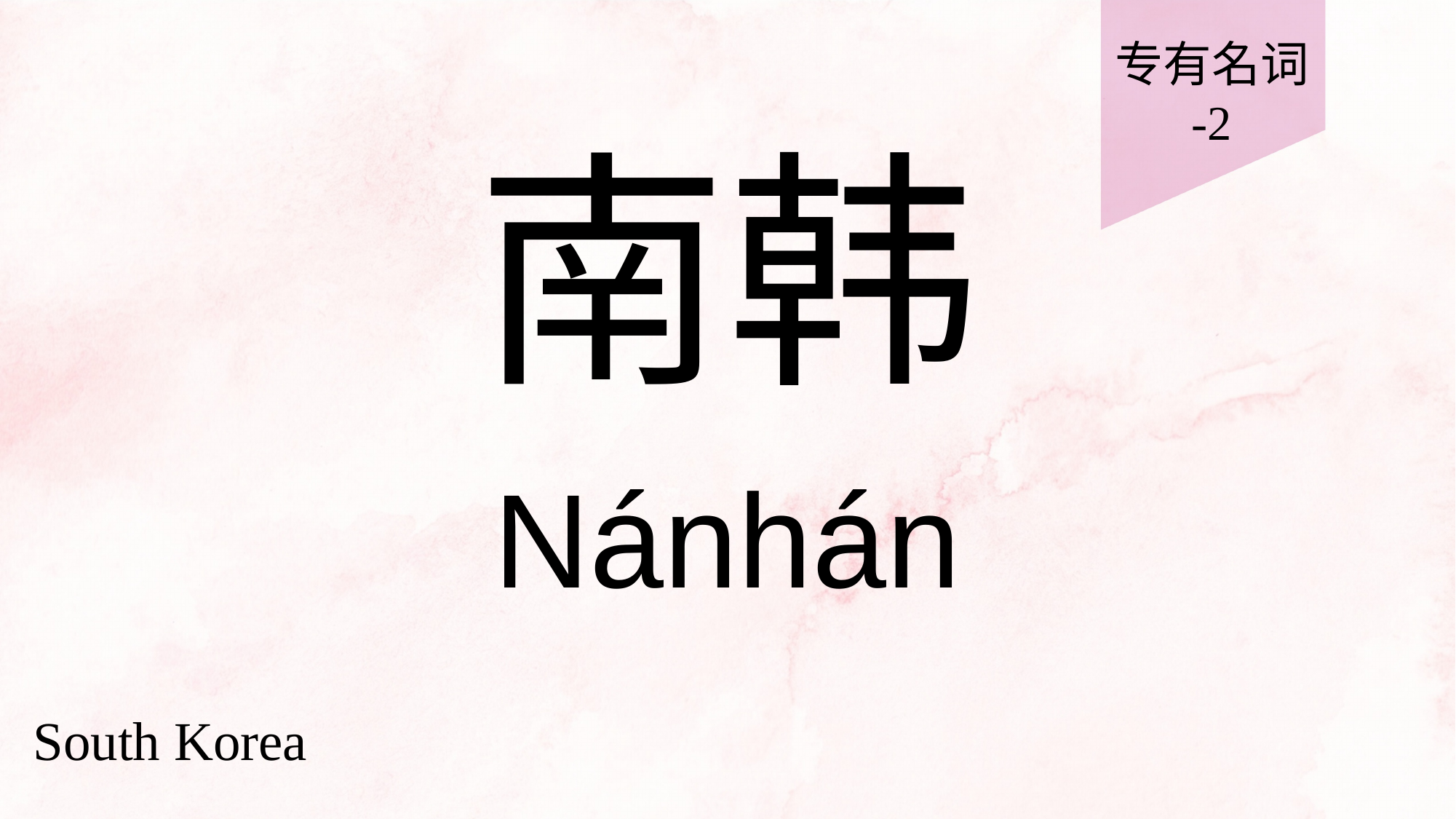

专有名词
-2
# 南韩
Nánhán
South Korea